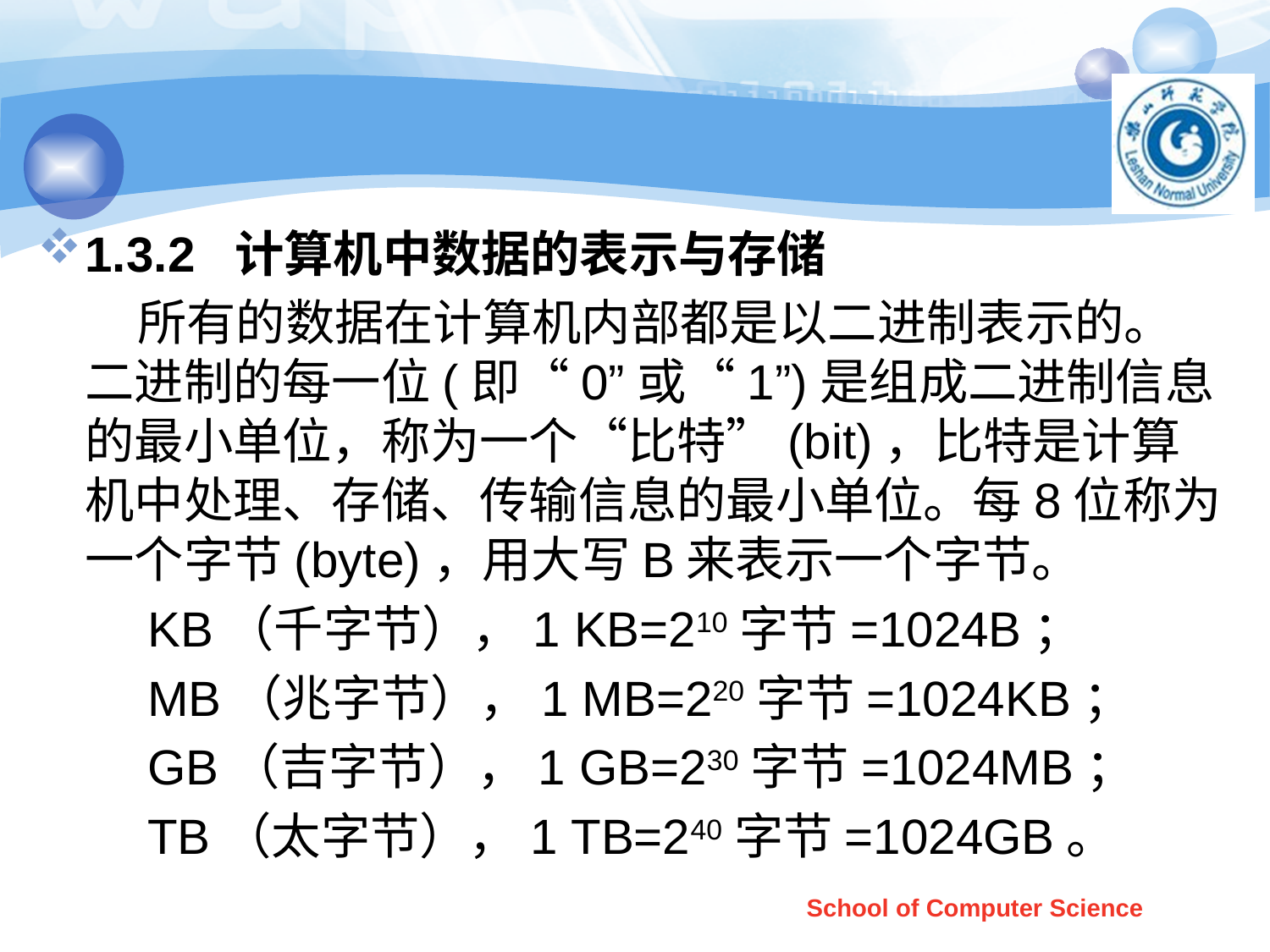

#
1.3.2  计算机中数据的表示与存储
        所有的数据在计算机内部都是以二进制表示的。二进制的每一位(即“0”或“1”)是组成二进制信息的最小单位，称为一个“比特”(bit)，比特是计算机中处理、存储、传输信息的最小单位。每8位称为一个字节(byte)，用大写B来表示一个字节。
        KB（千字节），1 KB=210字节=1024B；
        MB（兆字节），1 MB=220字节=1024KB；
        GB（吉字节），1 GB=230字节=1024MB；
        TB（太字节），1 TB=240字节=1024GB。

School of Computer Science